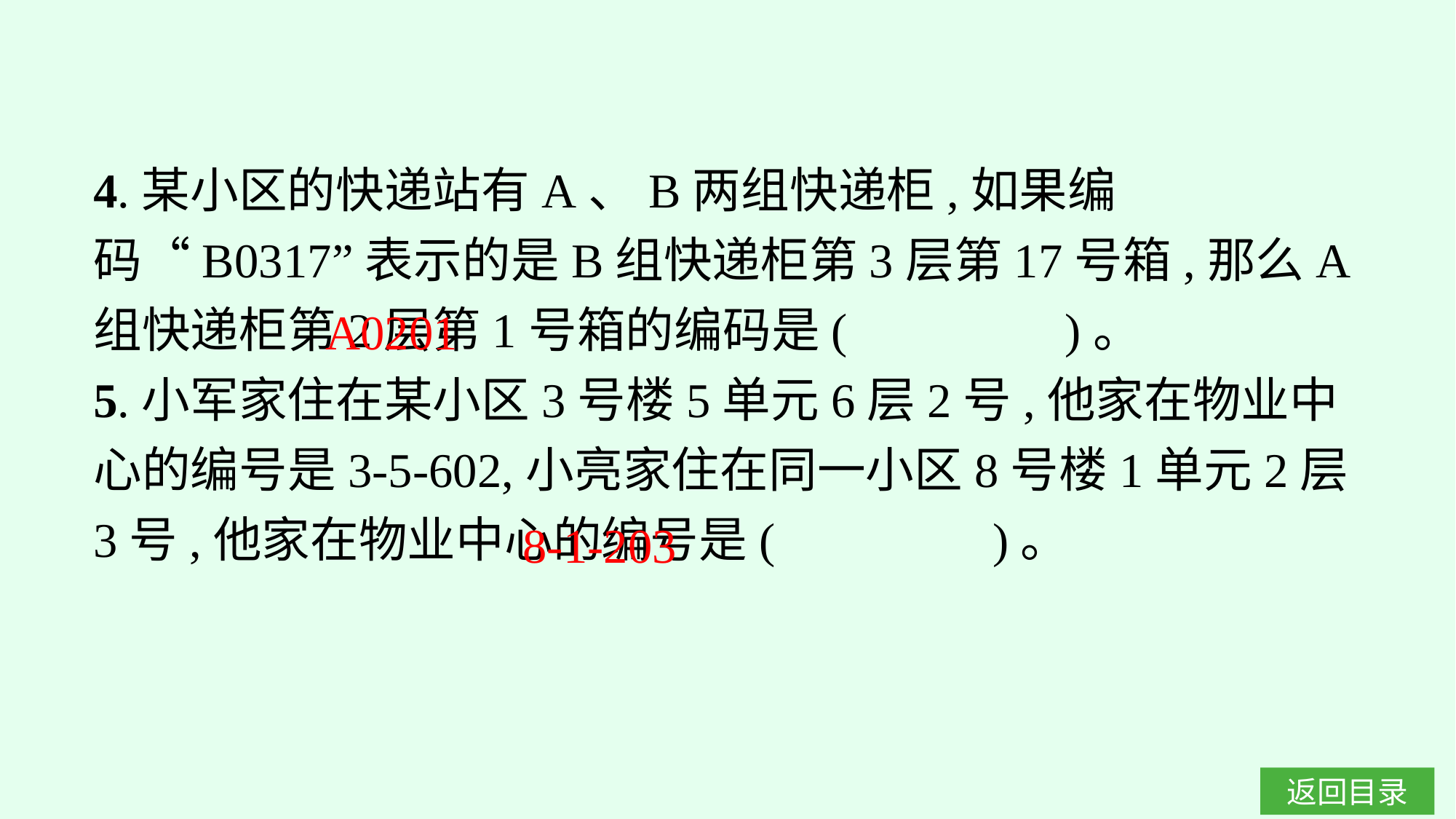

4.某小区的快递站有A、B两组快递柜,如果编码“B0317”表示的是B组快递柜第3层第17号箱,那么A组快递柜第2层第1号箱的编码是(　　　　)。
5.小军家住在某小区3号楼5单元6层2号,他家在物业中心的编号是3-5-602,小亮家住在同一小区8号楼1单元2层3号,他家在物业中心的编号是(　　　　)。
A0201
8-1-203